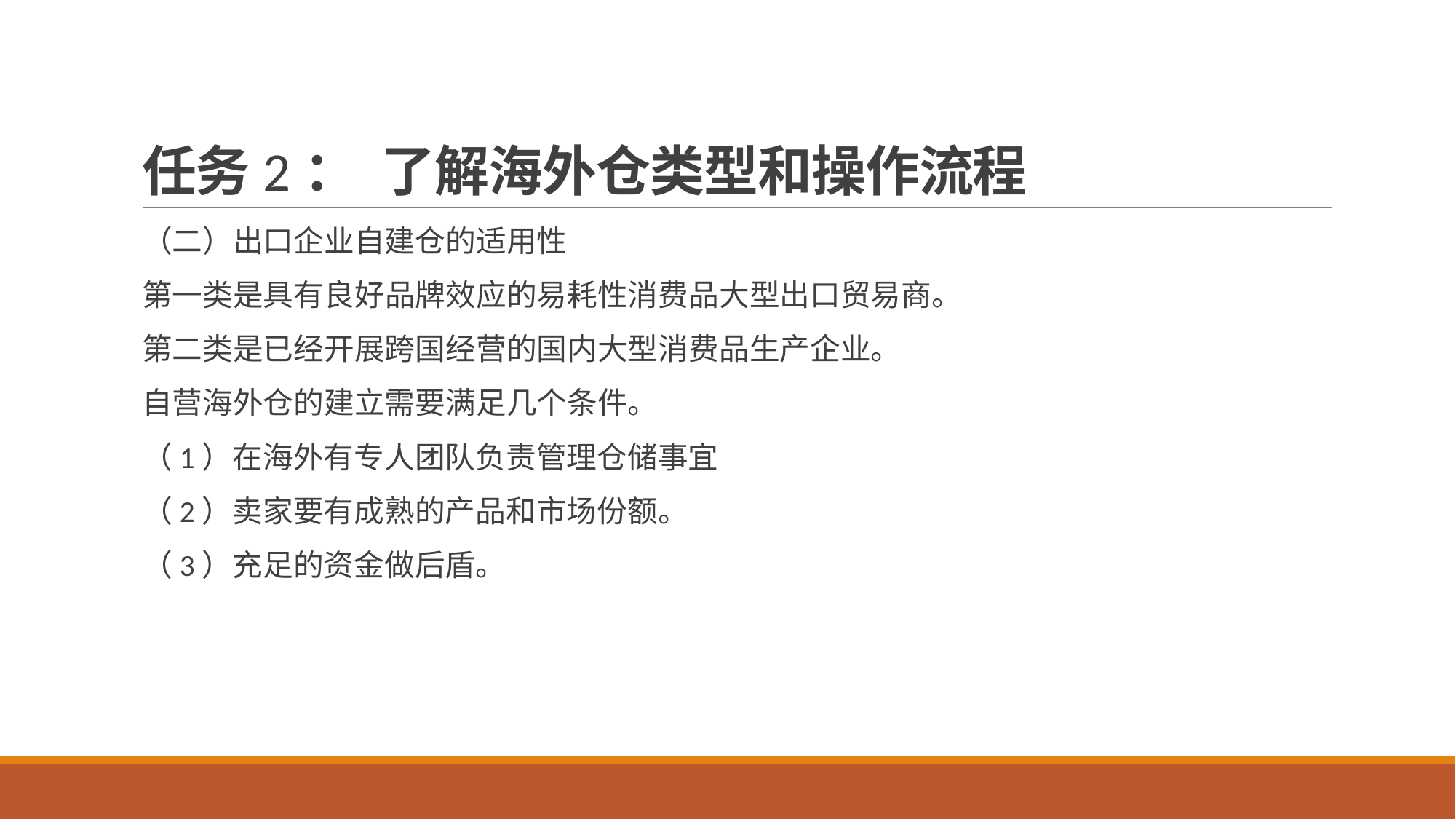

# 任务2：  了解海外仓类型和操作流程
（二）出口企业自建仓的适用性
第一类是具有良好品牌效应的易耗性消费品大型出口贸易商。
第二类是已经开展跨国经营的国内大型消费品生产企业。
自营海外仓的建立需要满足几个条件。
（1）在海外有专人团队负责管理仓储事宜
（2）卖家要有成熟的产品和市场份额。
（3）充足的资金做后盾。